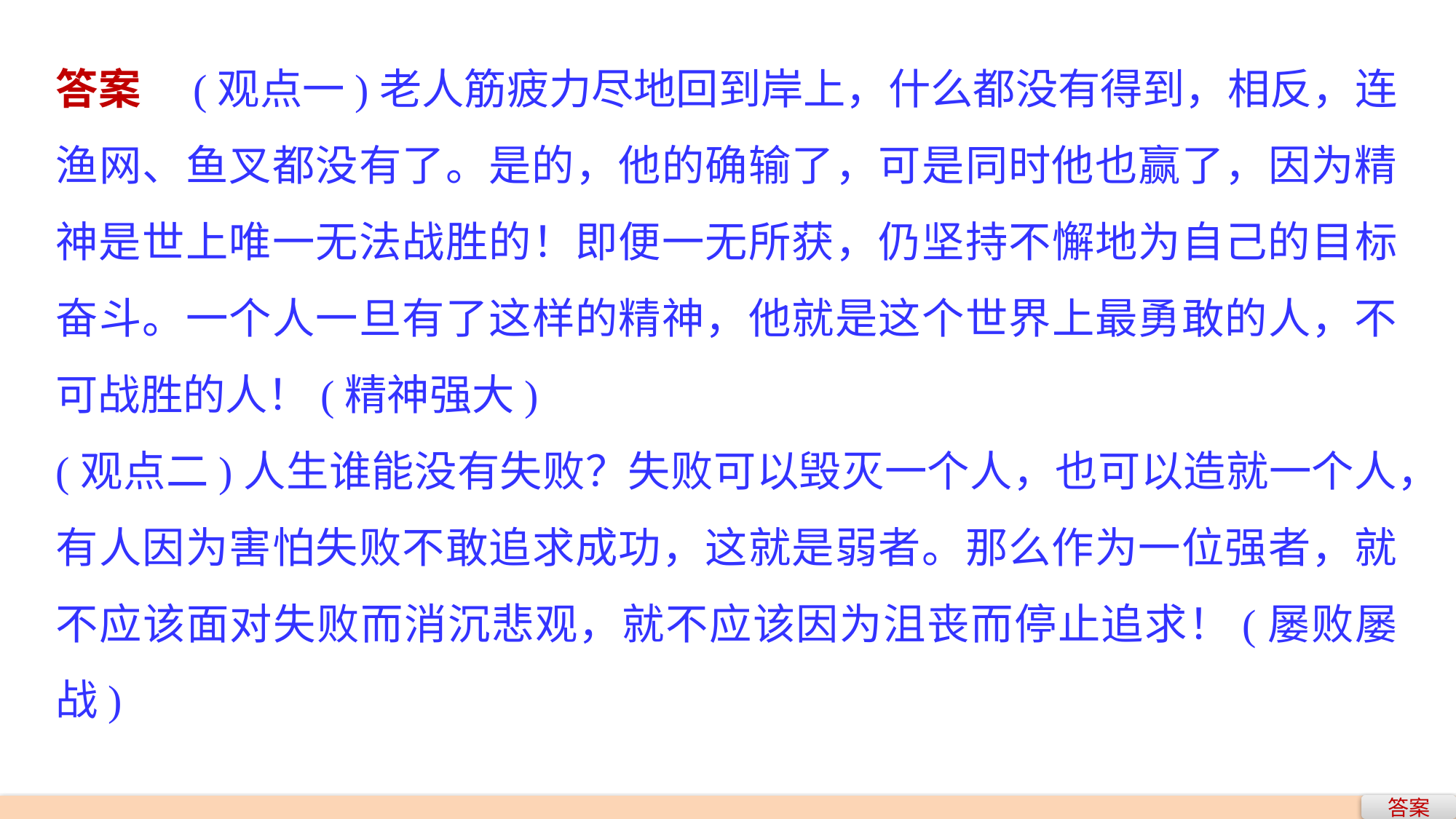

答案　(观点一)老人筋疲力尽地回到岸上，什么都没有得到，相反，连渔网、鱼叉都没有了。是的，他的确输了，可是同时他也赢了，因为精神是世上唯一无法战胜的！即便一无所获，仍坚持不懈地为自己的目标奋斗。一个人一旦有了这样的精神，他就是这个世界上最勇敢的人，不可战胜的人！(精神强大)
(观点二)人生谁能没有失败？失败可以毁灭一个人，也可以造就一个人，有人因为害怕失败不敢追求成功，这就是弱者。那么作为一位强者，就不应该面对失败而消沉悲观，就不应该因为沮丧而停止追求！(屡败屡战)
答案